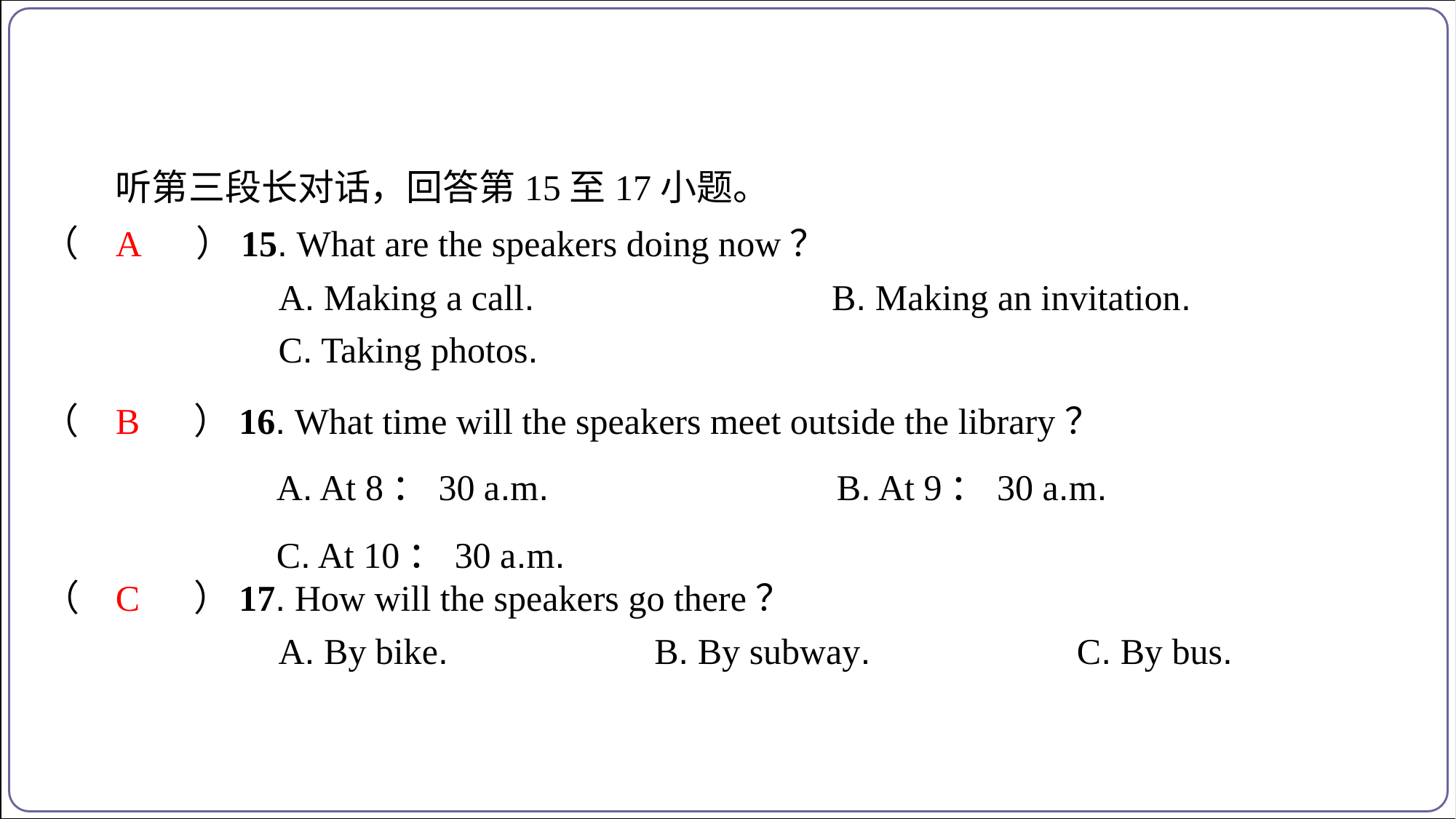

听第三段长对话，回答第15至17小题。
（　A　）15. What are the speakers doing now？
A
| A. Making a call. | B. Making an invitation. |
| --- | --- |
| C. Taking photos. |  |
B
（　B　）16. What time will the speakers meet outside the library？
| A. At 8：30 a.m. | B. At 9：30 a.m. |
| --- | --- |
| C. At 10：30 a.m. |  |
C
（　C　）17. How will the speakers go there？
| A. By bike. | B. By subway. | C. By bus. |
| --- | --- | --- |